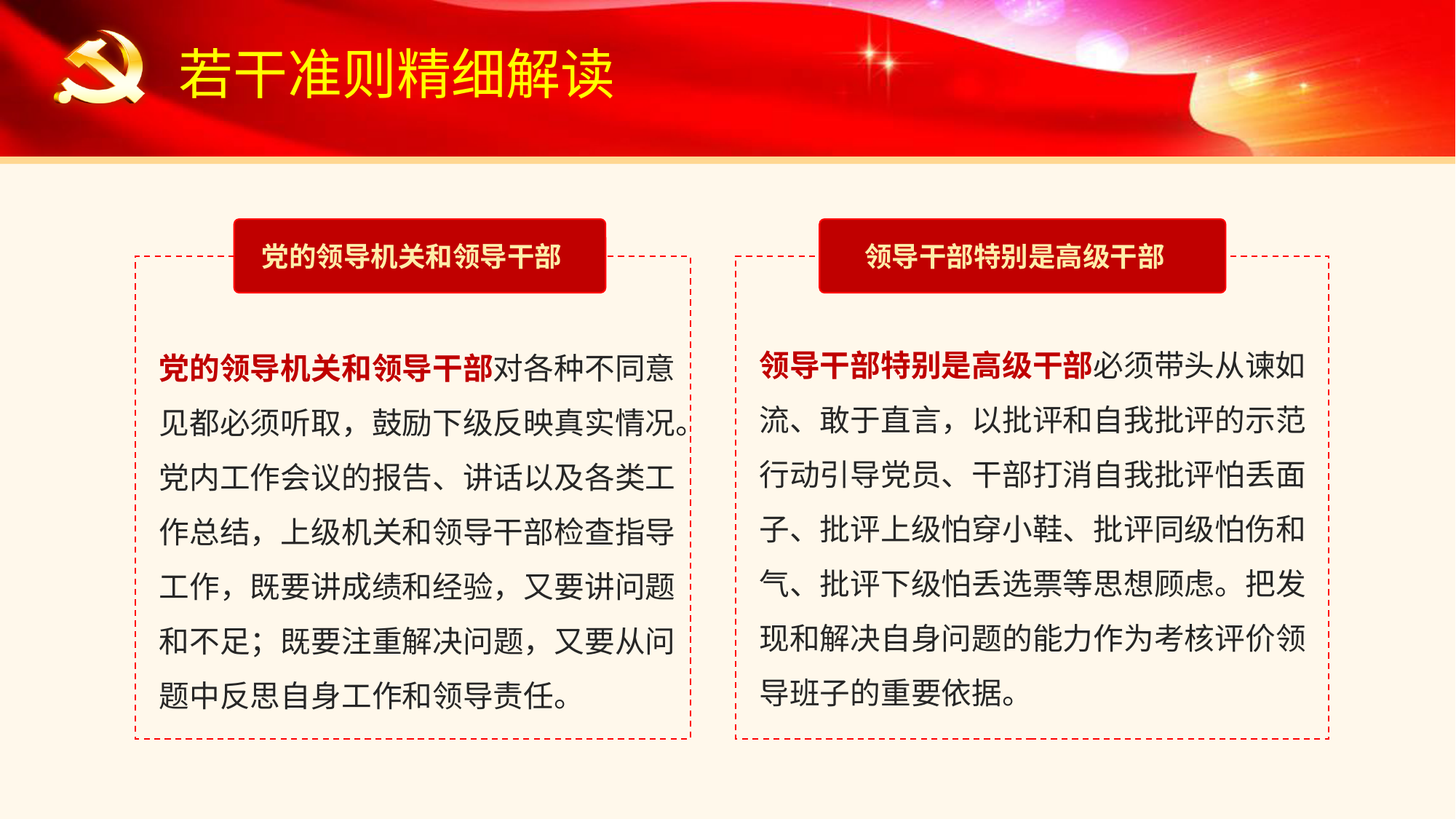

若干准则精细解读

党的领导机关和领导干部
领导干部特别是高级干部

领导干部特别是高级干部必须带头从谏如流、敢于直言，以批评和自我批评的示范行动引导党员、干部打消自我批评怕丢面子、批评上级怕穿小鞋、批评同级怕伤和气、批评下级怕丢选票等思想顾虑。把发现和解决自身问题的能力作为考核评价领导班子的重要依据。
党的领导机关和领导干部对各种不同意见都必须听取，鼓励下级反映真实情况。党内工作会议的报告、讲话以及各类工作总结，上级机关和领导干部检查指导工作，既要讲成绩和经验，又要讲问题和不足；既要注重解决问题，又要从问题中反思自身工作和领导责任。